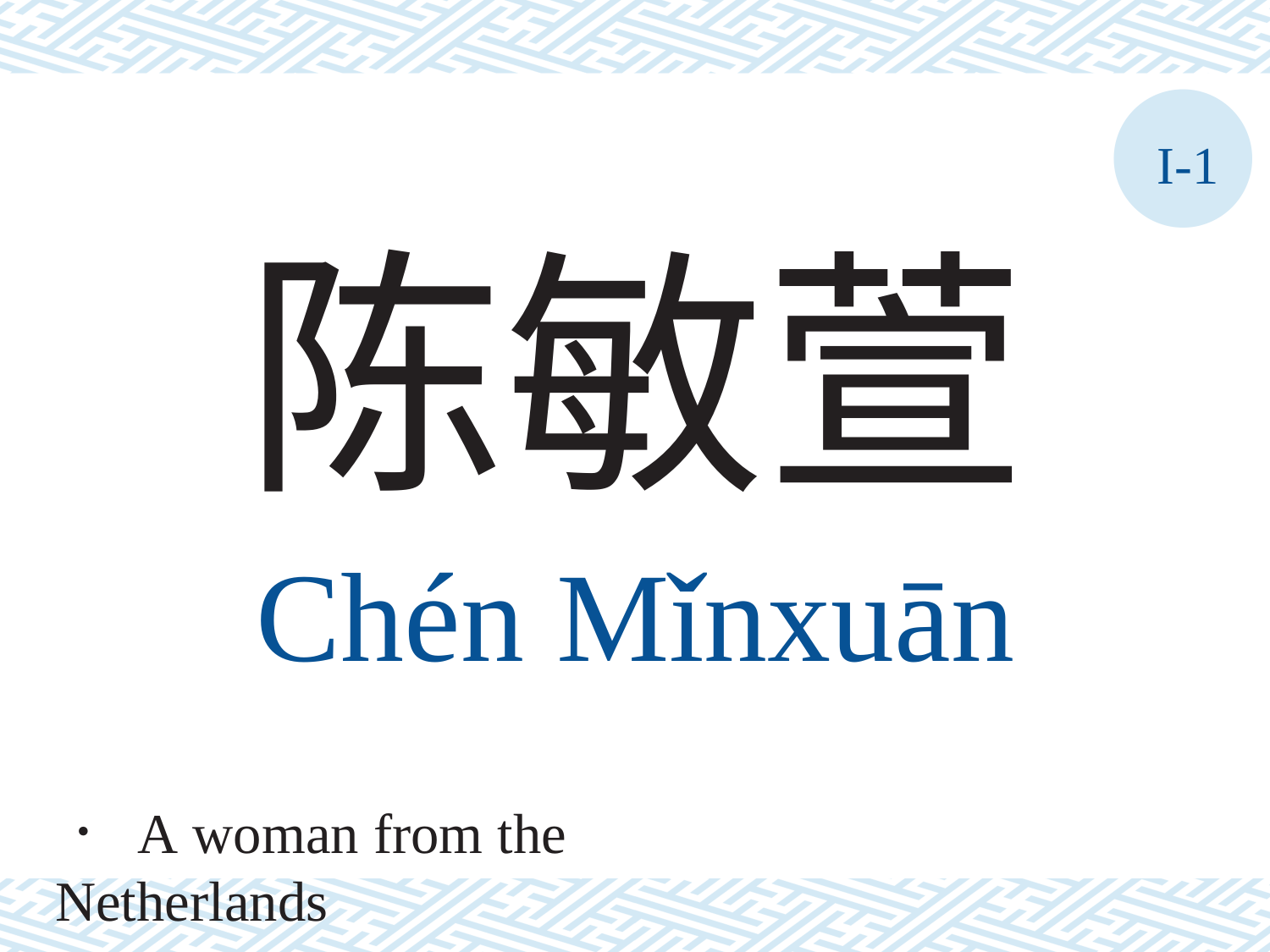

I-1
陈敏萱
Chén	Mǐnxuān
． A woman from the Netherlands